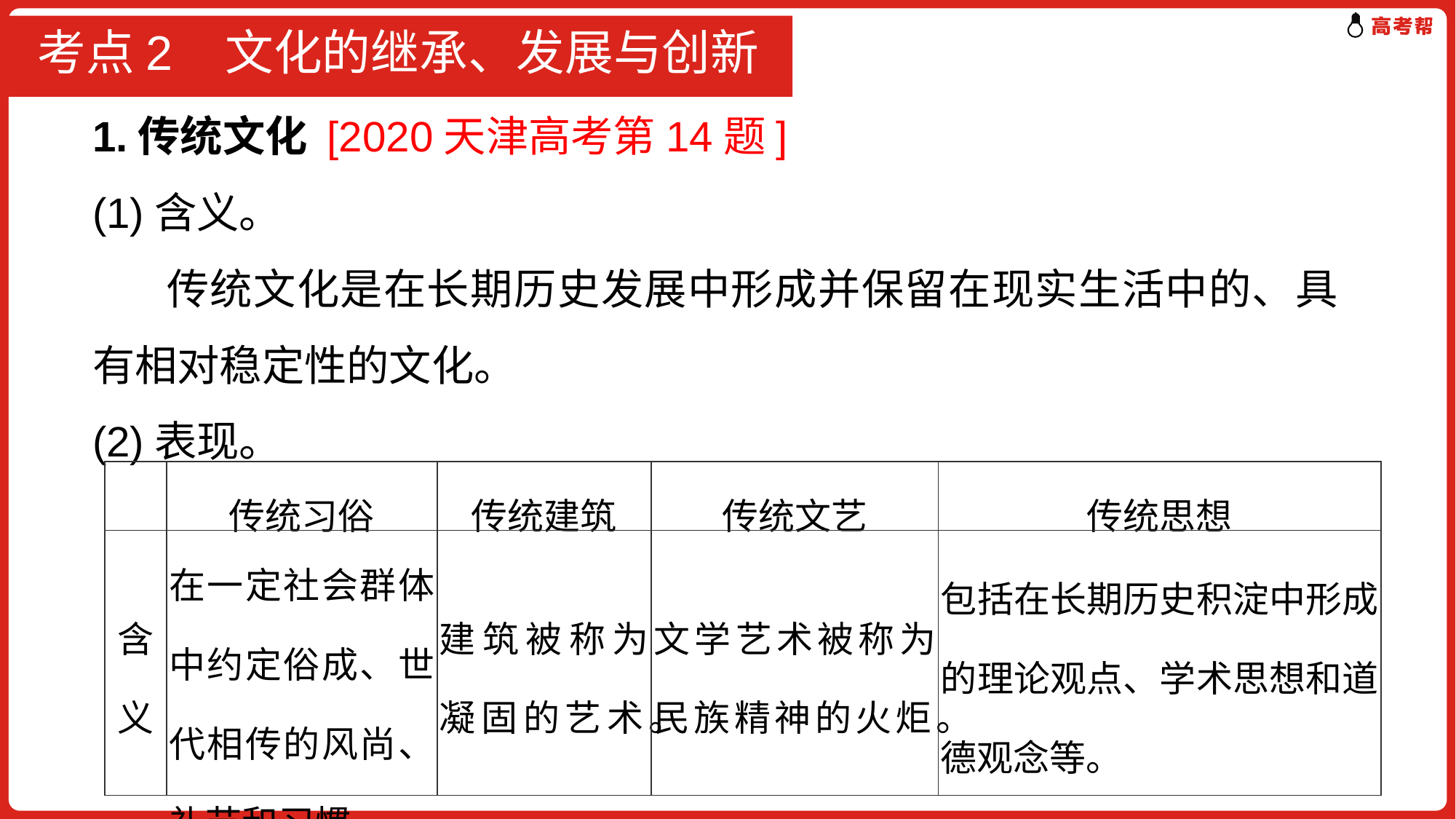

# 考点2   文化的继承、发展与创新
1.传统文化 [2020天津高考第14题]
(1)含义。
      传统文化是在长期历史发展中形成并保留在现实生活中的、具有相对稳定性的文化。
(2)表现。

|  | 传统习俗 | 传统建筑 | 传统文艺 | 传统思想 |
| --- | --- | --- | --- | --- |
| 含义 | 在一定社会群体中约定俗成、世代相传的风尚、礼节和习惯。 | 建筑被称为凝固的艺术。 | 文学艺术被称为民族精神的火炬。 | 包括在长期历史积淀中形成的理论观点、学术思想和道德观念等。 |